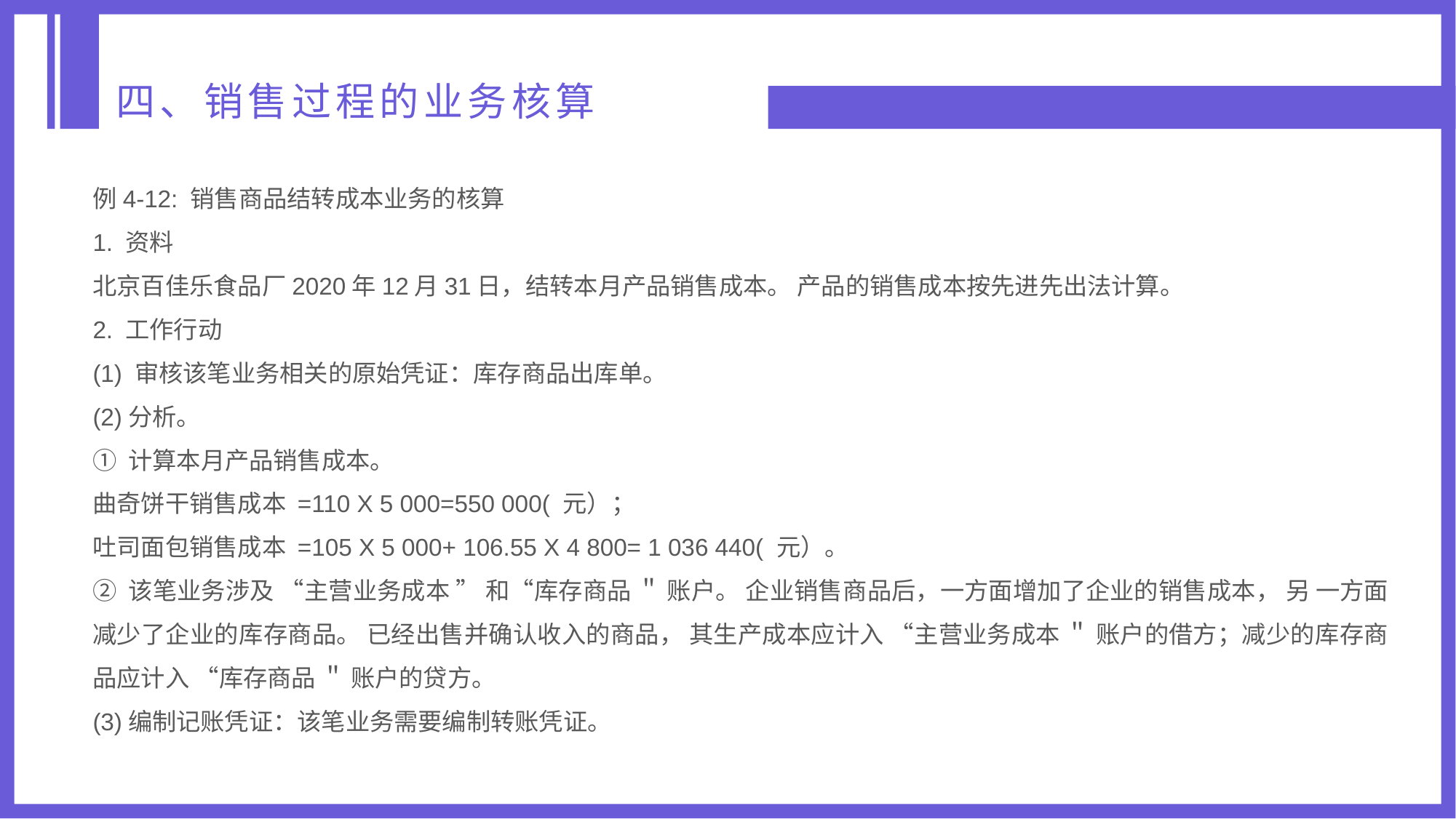

四、销售过程的业务核算
例4-12: 销售商品结转成本业务的核算
1. 资料
北京百佳乐食品厂2020年12月31日，结转本月产品销售成本。 产品的销售成本按先进先出法计算。
2. 工作行动
(1) 审核该笔业务相关的原始凭证：库存商品出库单。
(2)分析。
① 计算本月产品销售成本。
曲奇饼干销售成本 =110 X 5 000=550 000( 元）；
吐司面包销售成本 =105 X 5 000+ 106.55 X 4 800= 1 036 440( 元）。
② 该笔业务涉及 “主营业务成本 ” 和“库存商品 ＂ 账户。 企业销售商品后，一方面增加了企业的销售成本， 另 一方面减少了企业的库存商品。 已经出售并确认收入的商品， 其生产成本应计入 “主营业务成本 ＂ 账户的借方；减少的库存商品应计入 “库存商品 ＂ 账户的贷方。
(3)编制记账凭证：该笔业务需要编制转账凭证。